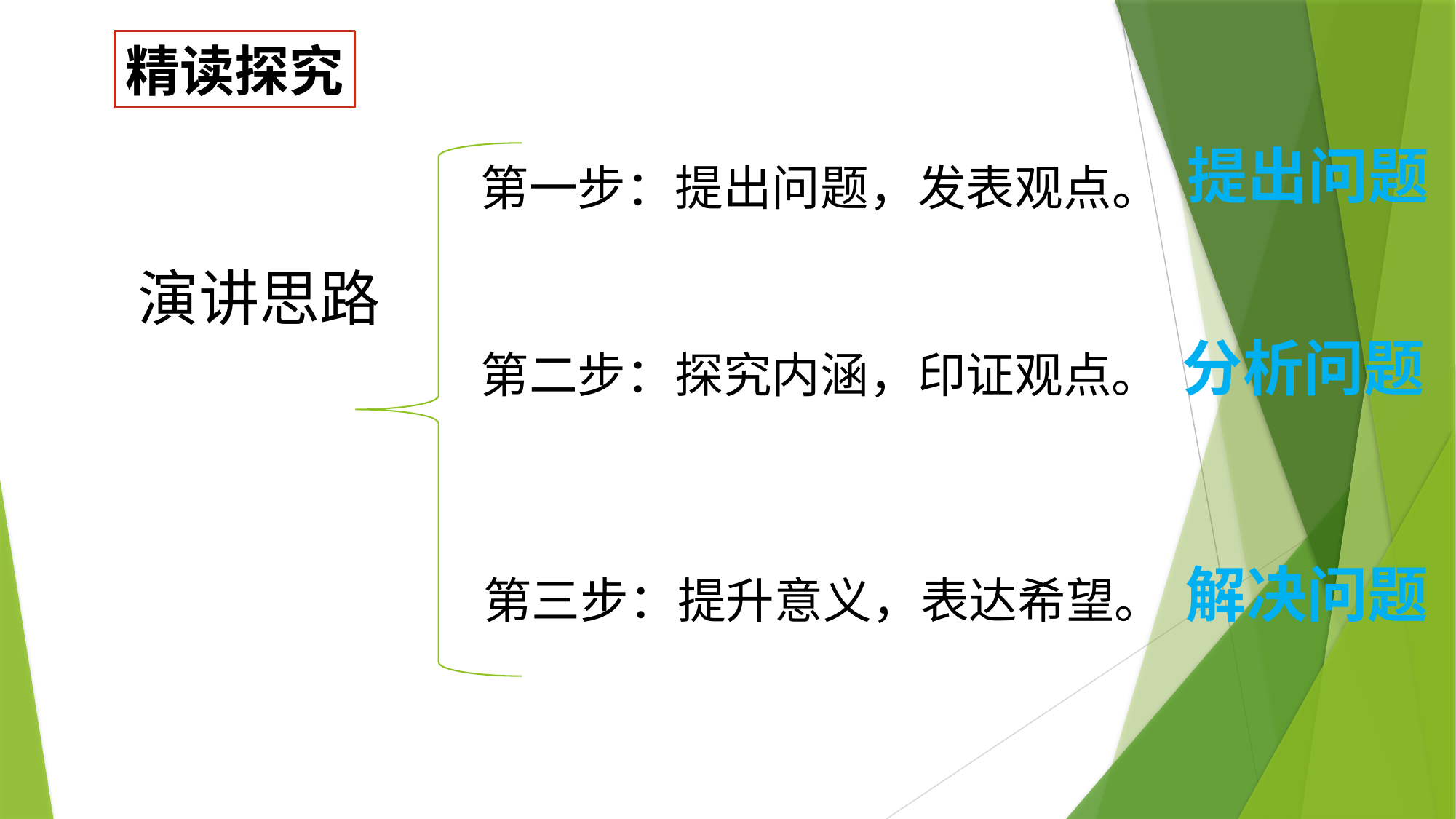

精读探究
提出问题

第一步：提出问题，发表观点。
演讲思路
分析问题
第二步：探究内涵，印证观点。
解决问题
第三步：提升意义，表达希望。